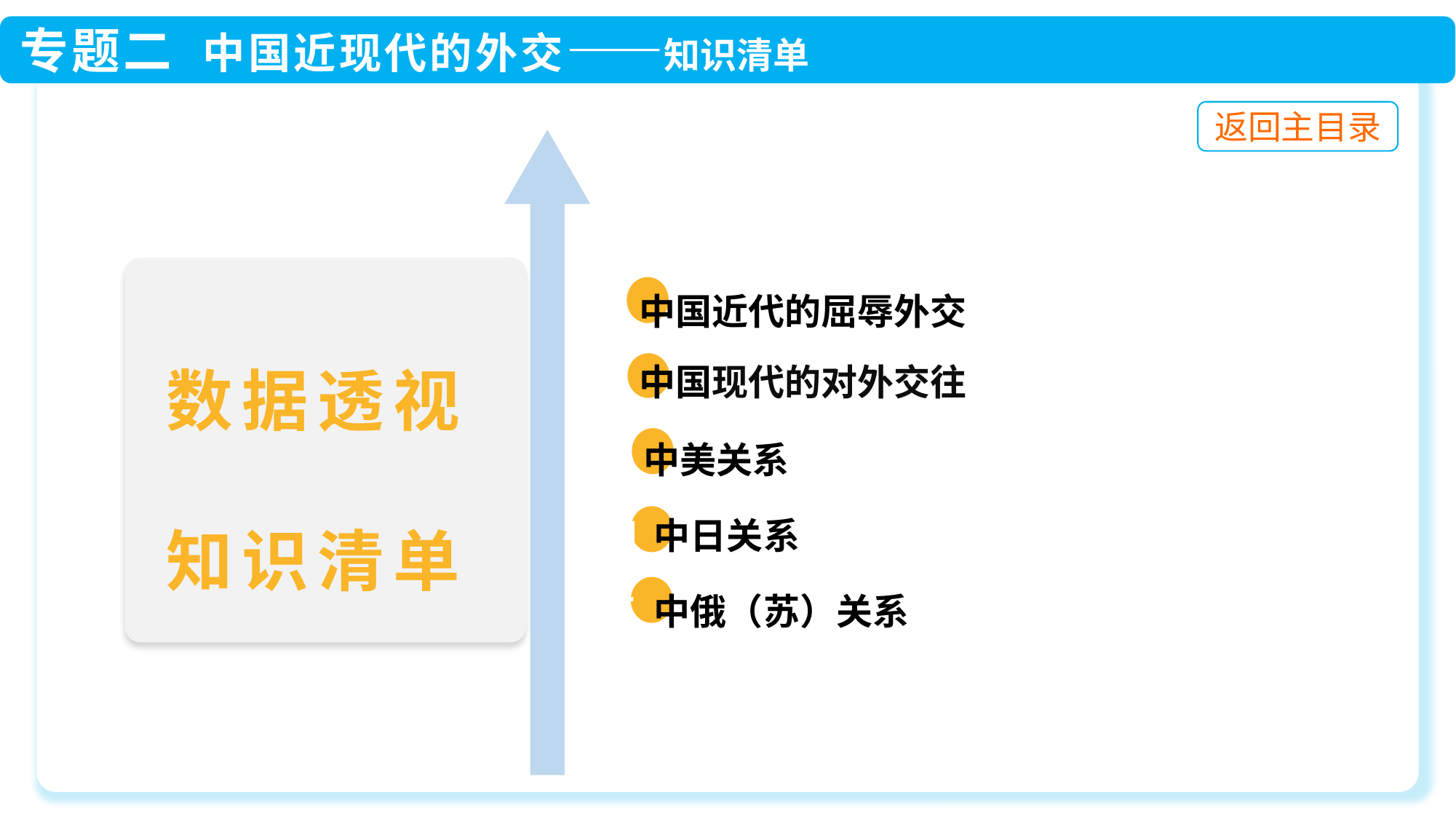

一  中国近代的屈辱外交
     二  中国现代的对外交往
     三  中美关系
    四  中日关系
    五  中俄（苏）关系

数据透视
知识清单